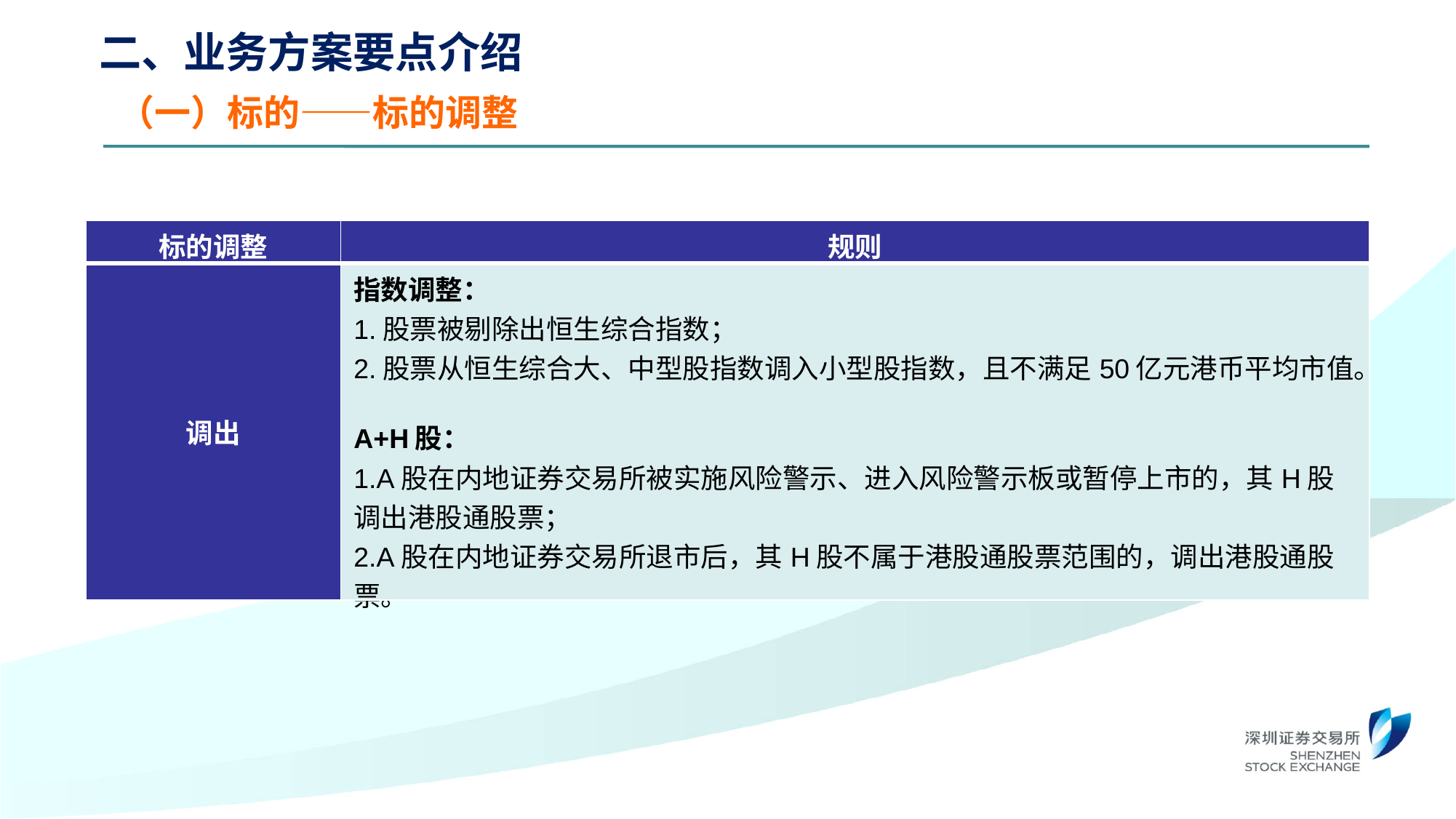

二、业务方案要点介绍
（一）标的——标的调整

| 标的调整 | 规则 |
| --- | --- |
| 调出 | 指数调整： 1.股票被剔除出恒生综合指数； 2.股票从恒生综合大、中型股指数调入小型股指数，且不满足50亿元港币平均市值。 A+H股： 1.A股在内地证券交易所被实施风险警示、进入风险警示板或暂停上市的，其H股调出港股通股票； 2.A股在内地证券交易所退市后，其H股不属于港股通股票范围的，调出港股通股票。 |